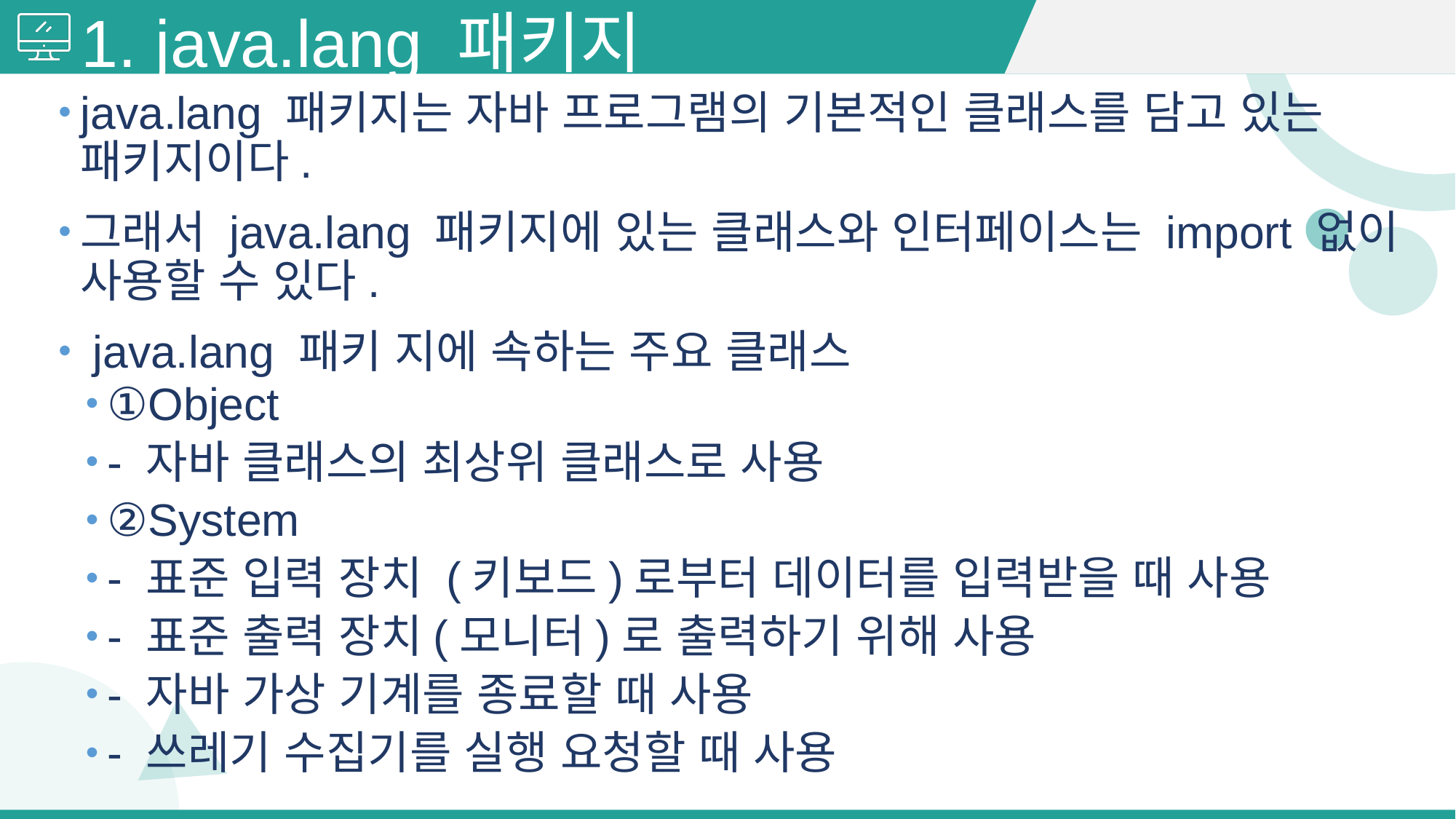

# 1. java.lang 패키지
java.lang 패키지는 자바 프로그램의 기본적인 클래스를 담고 있는 패키지이다.
그래서 java.lang 패키지에 있는 클래스와 인터페이스는 import 없이 사용할 수 있다.
 java.lang 패키 지에 속하는 주요 클래스
①Object
- 자바 클래스의 최상위 클래스로 사용
②System
- 표준 입력 장치 (키보드)로부터 데이터를 입력받을 때 사용
- 표준 출력 장치(모니터)로 출력하기 위해 사용
- 자바 가상 기계를 종료할 때 사용
- 쓰레기 수집기를 실행 요청할 때 사용